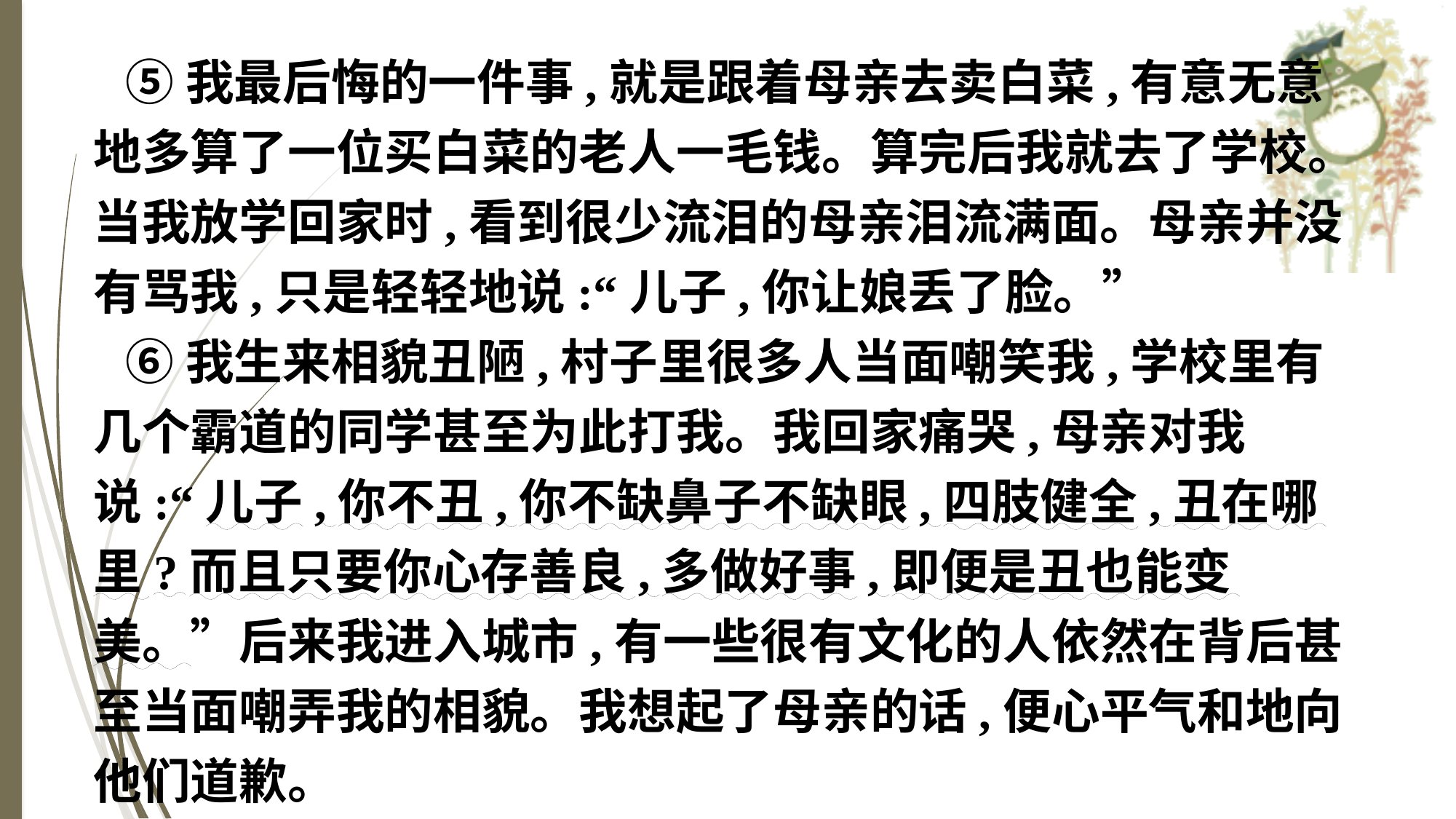

⑤我最后悔的一件事,就是跟着母亲去卖白菜,有意无意地多算了一位买白菜的老人一毛钱。算完后我就去了学校。当我放学回家时,看到很少流泪的母亲泪流满面。母亲并没有骂我,只是轻轻地说:“儿子,你让娘丢了脸。”
⑥我生来相貌丑陋,村子里很多人当面嘲笑我,学校里有几个霸道的同学甚至为此打我。我回家痛哭,母亲对我说:“儿子,你不丑,你不缺鼻子不缺眼,四肢健全,丑在哪里?而且只要你心存善良,多做好事,即便是丑也能变美。”后来我进入城市,有一些很有文化的人依然在背后甚至当面嘲弄我的相貌。我想起了母亲的话,便心平气和地向他们道歉。